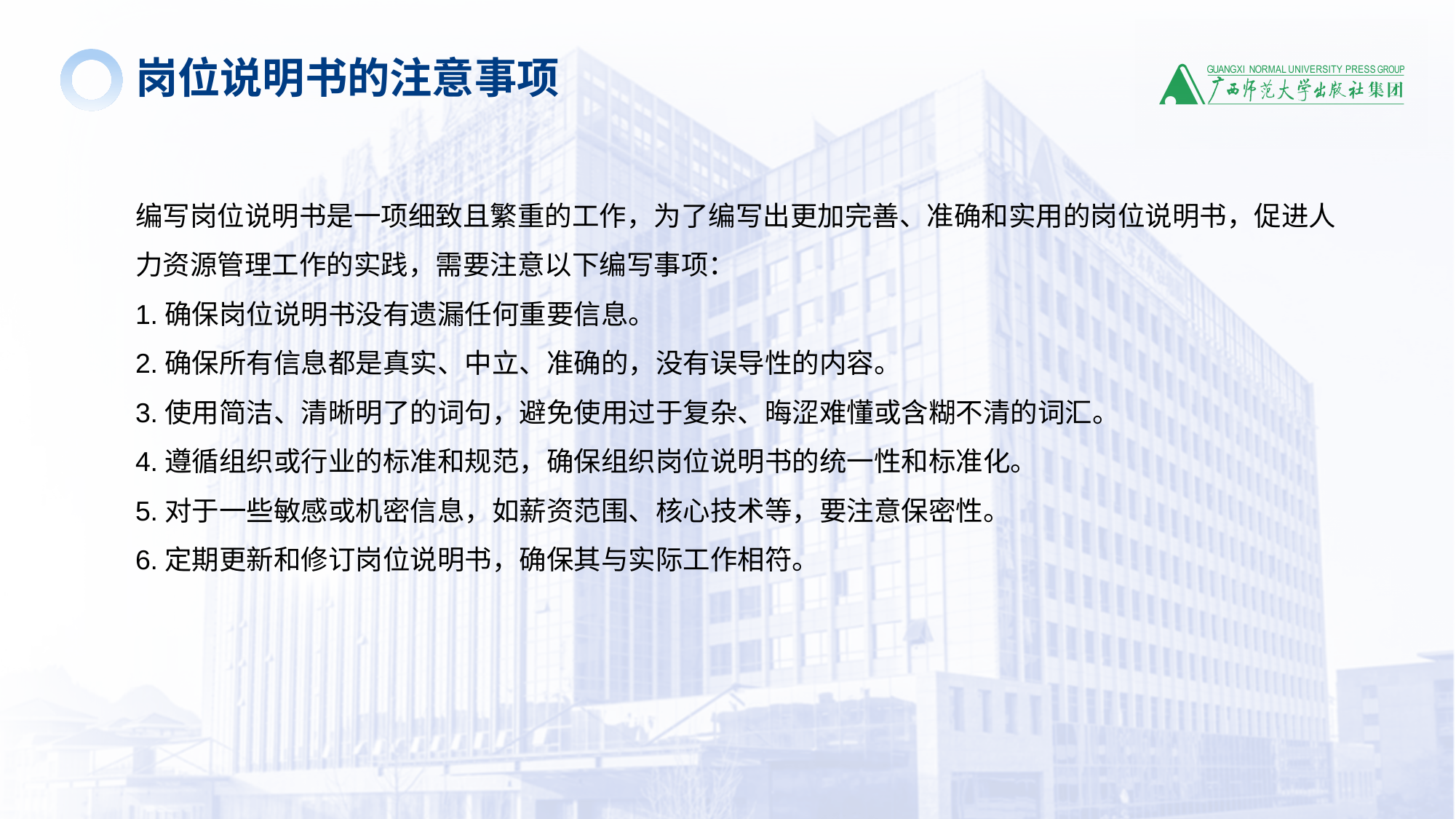

岗位说明书的注意事项

编写岗位说明书是一项细致且繁重的工作，为了编写出更加完善、准确和实用的岗位说明书，促进人力资源管理工作的实践，需要注意以下编写事项：
1.确保岗位说明书没有遗漏任何重要信息。
2.确保所有信息都是真实、中立、准确的，没有误导性的内容。
3.使用简洁、清晰明了的词句，避免使用过于复杂、晦涩难懂或含糊不清的词汇。
4.遵循组织或行业的标准和规范，确保组织岗位说明书的统一性和标准化。
5.对于一些敏感或机密信息，如薪资范围、核心技术等，要注意保密性。
6.定期更新和修订岗位说明书，确保其与实际工作相符。